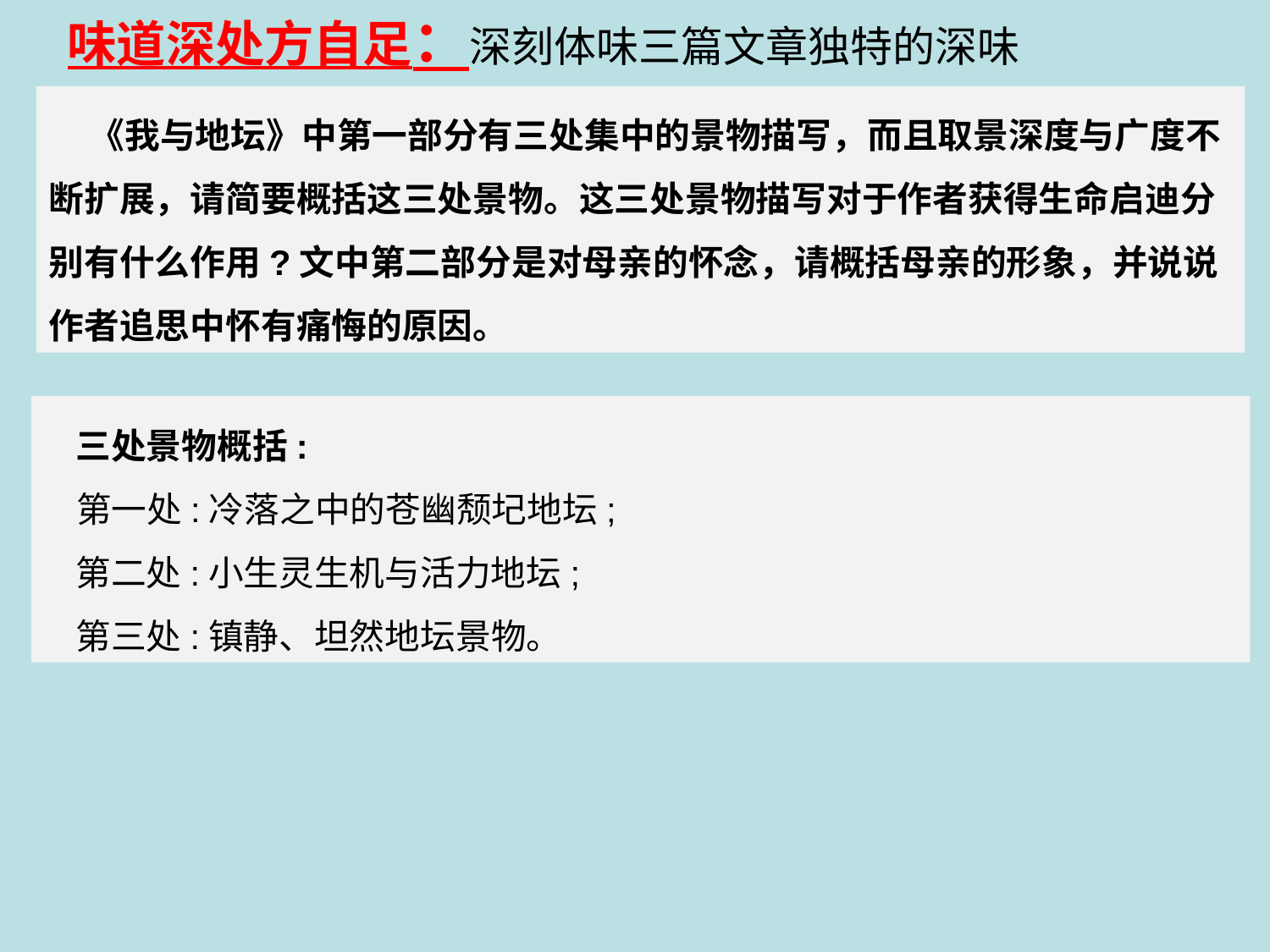

味道深处方自足：深刻体味三篇文章独特的深味
    《我与地坛》中第一部分有三处集中的景物描写，而且取景深度与广度不断扩展，请简要概括这三处景物。这三处景物描写对于作者获得生命启迪分别有什么作用?文中第二部分是对母亲的怀念，请概括母亲的形象，并说说作者追思中怀有痛悔的原因。
   三处景物概括:
   第一处:冷落之中的苍幽颓圮地坛;
   第二处:小生灵生机与活力地坛;
   第三处:镇静、坦然地坛景物。